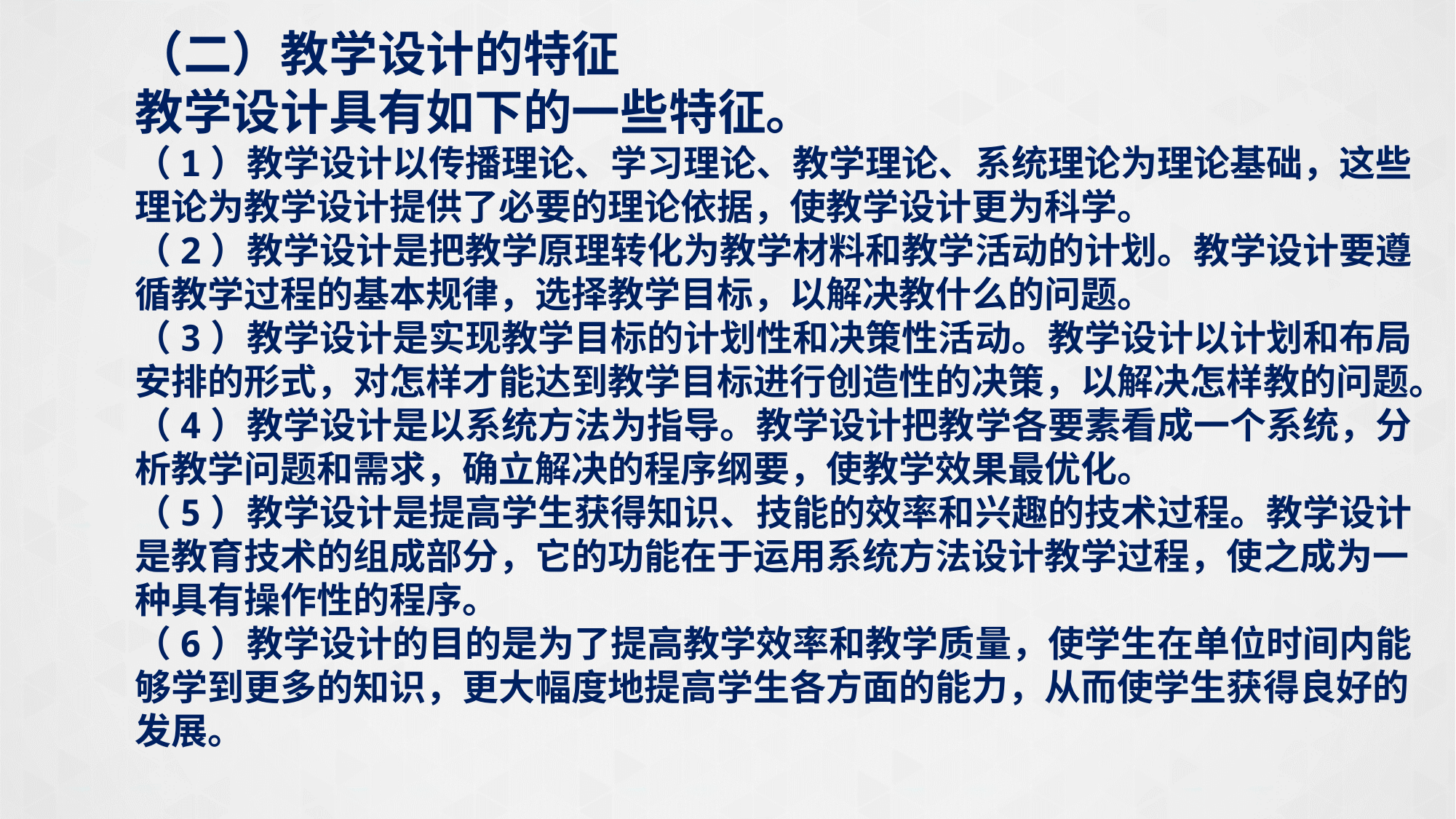

（二）教学设计的特征
教学设计具有如下的一些特征。
（1）教学设计以传播理论、学习理论、教学理论、系统理论为理论基础，这些理论为教学设计提供了必要的理论依据，使教学设计更为科学。
（2）教学设计是把教学原理转化为教学材料和教学活动的计划。教学设计要遵循教学过程的基本规律，选择教学目标，以解决教什么的问题。
（3）教学设计是实现教学目标的计划性和决策性活动。教学设计以计划和布局安排的形式，对怎样才能达到教学目标进行创造性的决策，以解决怎样教的问题。
（4）教学设计是以系统方法为指导。教学设计把教学各要素看成一个系统，分析教学问题和需求，确立解决的程序纲要，使教学效果最优化。
（5）教学设计是提高学生获得知识、技能的效率和兴趣的技术过程。教学设计是教育技术的组成部分，它的功能在于运用系统方法设计教学过程，使之成为一种具有操作性的程序。
（6）教学设计的目的是为了提高教学效率和教学质量，使学生在单位时间内能够学到更多的知识，更大幅度地提高学生各方面的能力，从而使学生获得良好的发展。